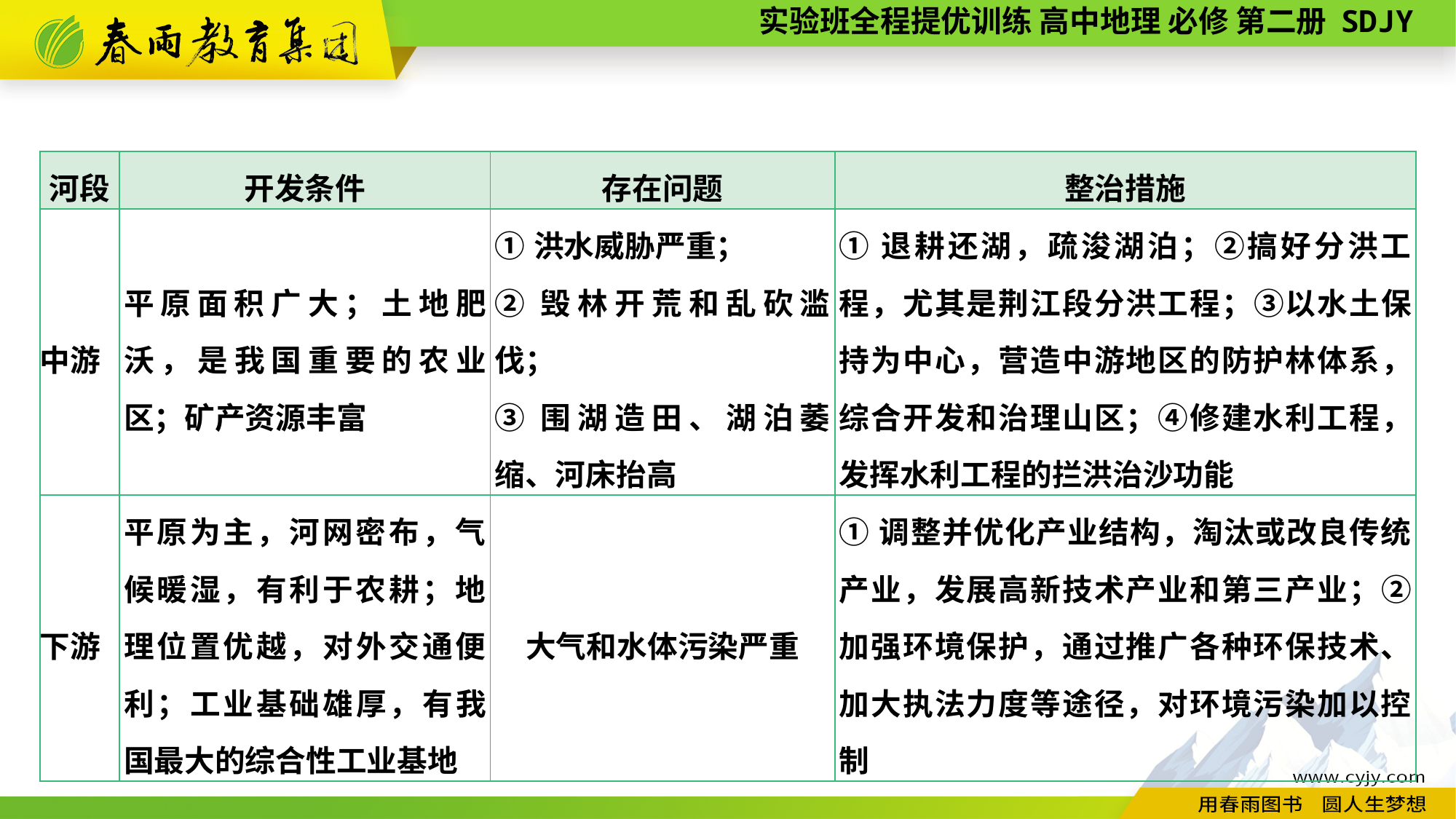

| 河段 | 开发条件 | 存在问题 | 整治措施 |
| --- | --- | --- | --- |
| 中游 | 平原面积广大；土地肥沃，是我国重要的农业区；矿产资源丰富 | ①洪水威胁严重； ②毁林开荒和乱砍滥伐； ③围湖造田、湖泊萎缩、河床抬高 | ①退耕还湖，疏浚湖泊；②搞好分洪工程，尤其是荆江段分洪工程；③以水土保持为中心，营造中游地区的防护林体系，综合开发和治理山区；④修建水利工程，发挥水利工程的拦洪治沙功能 |
| 下游 | 平原为主，河网密布，气候暖湿，有利于农耕；地理位置优越，对外交通便利；工业基础雄厚，有我国最大的综合性工业基地 | 大气和水体污染严重 | ①调整并优化产业结构，淘汰或改良传统产业，发展高新技术产业和第三产业；②加强环境保护，通过推广各种环保技术、加大执法力度等途径，对环境污染加以控制 |